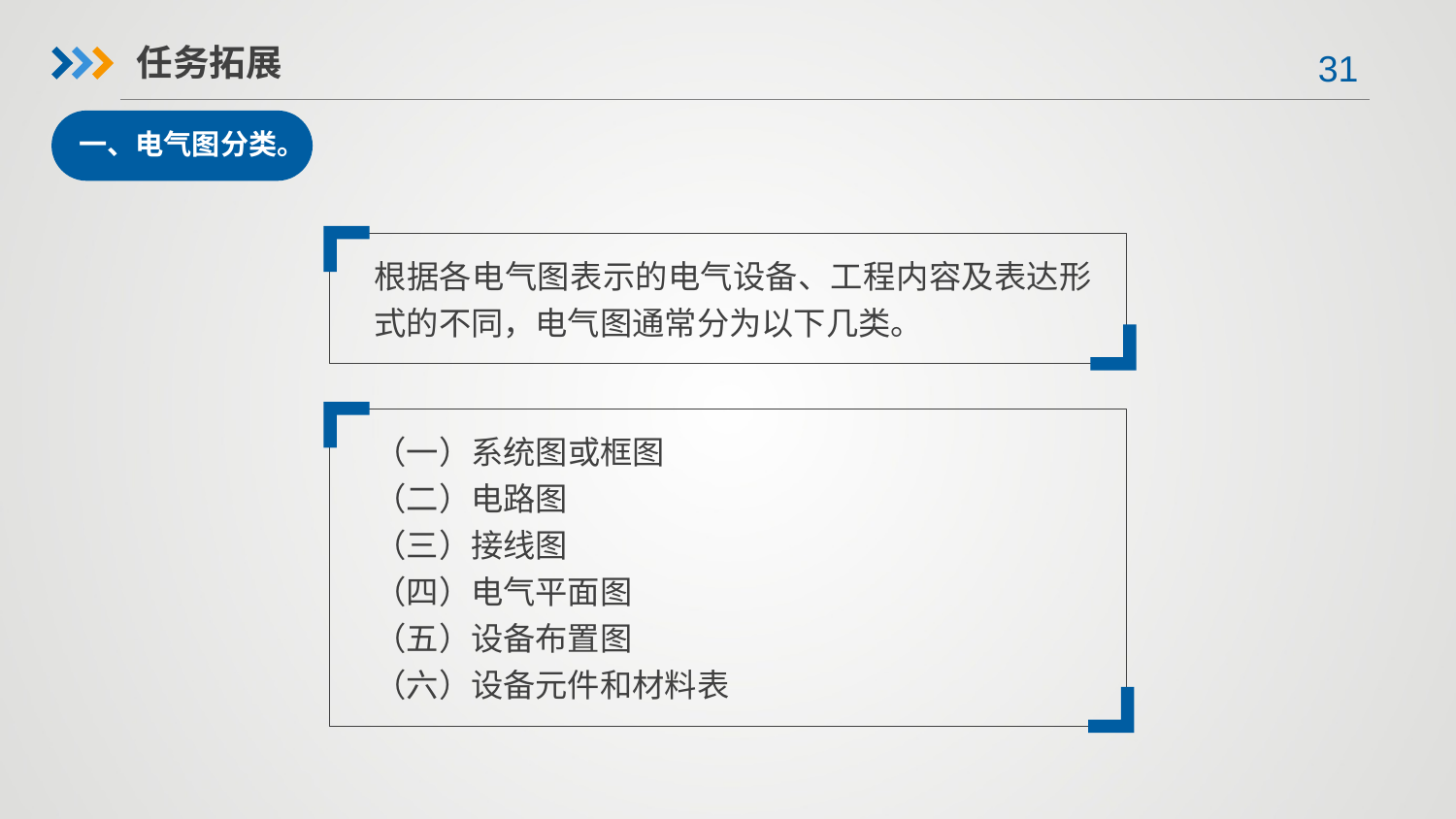

任务拓展

一、电气图分类。

根据各电气图表示的电气设备、工程内容及表达形式的不同，电气图通常分为以下几类。

（一）系统图或框图
（二）电路图
（三）接线图
（四）电气平面图
（五）设备布置图
（六）设备元件和材料表